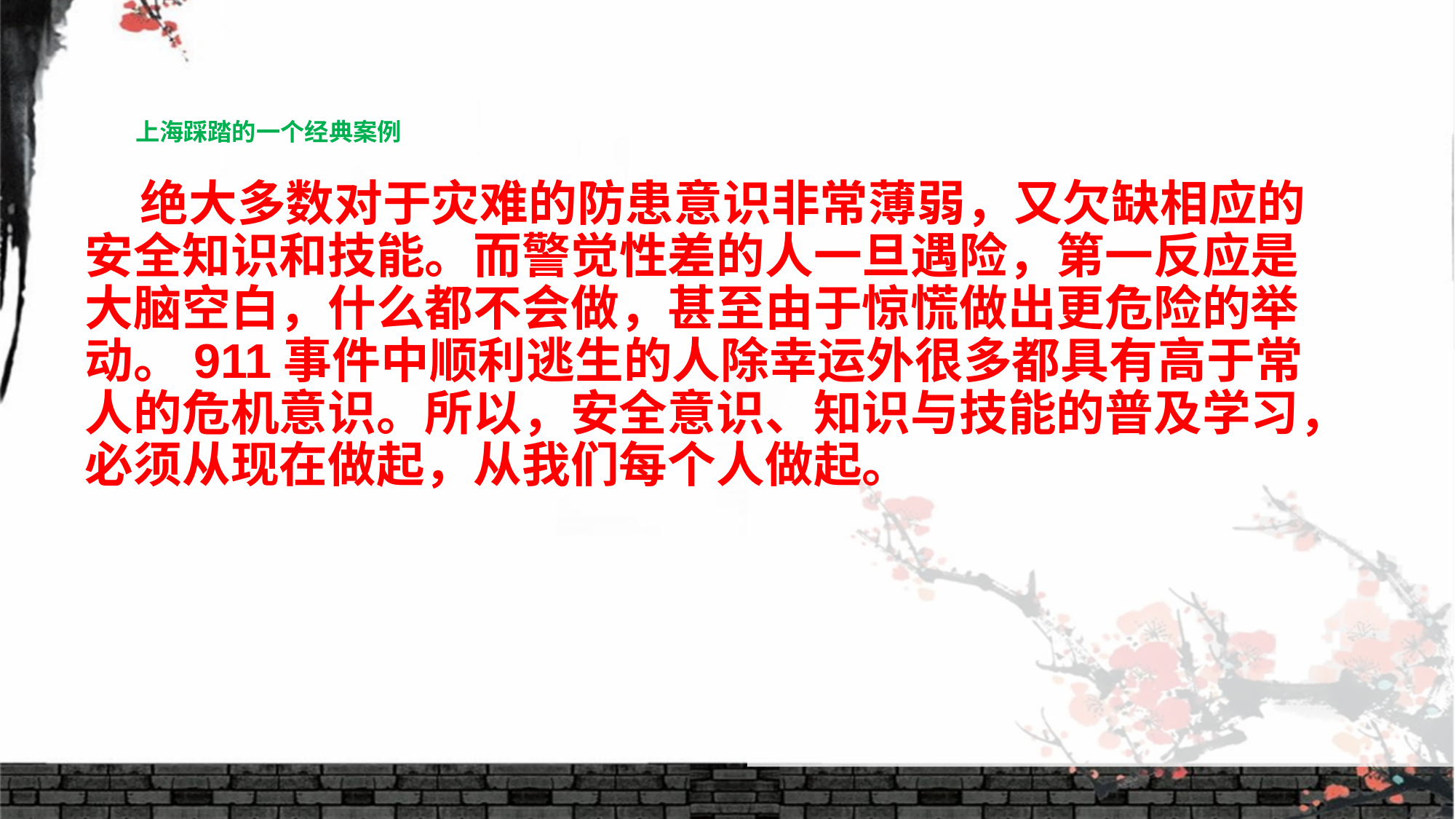

上海踩踏的一个经典案例
         绝大多数对于灾难的防患意识非常薄弱，又欠缺相应的安全知识和技能。而警觉性差的人一旦遇险，第一反应是大脑空白，什么都不会做，甚至由于惊慌做出更危险的举动。911事件中顺利逃生的人除幸运外很多都具有高于常人的危机意识。所以，安全意识、知识与技能的普及学习，必须从现在做起，从我们每个人做起。